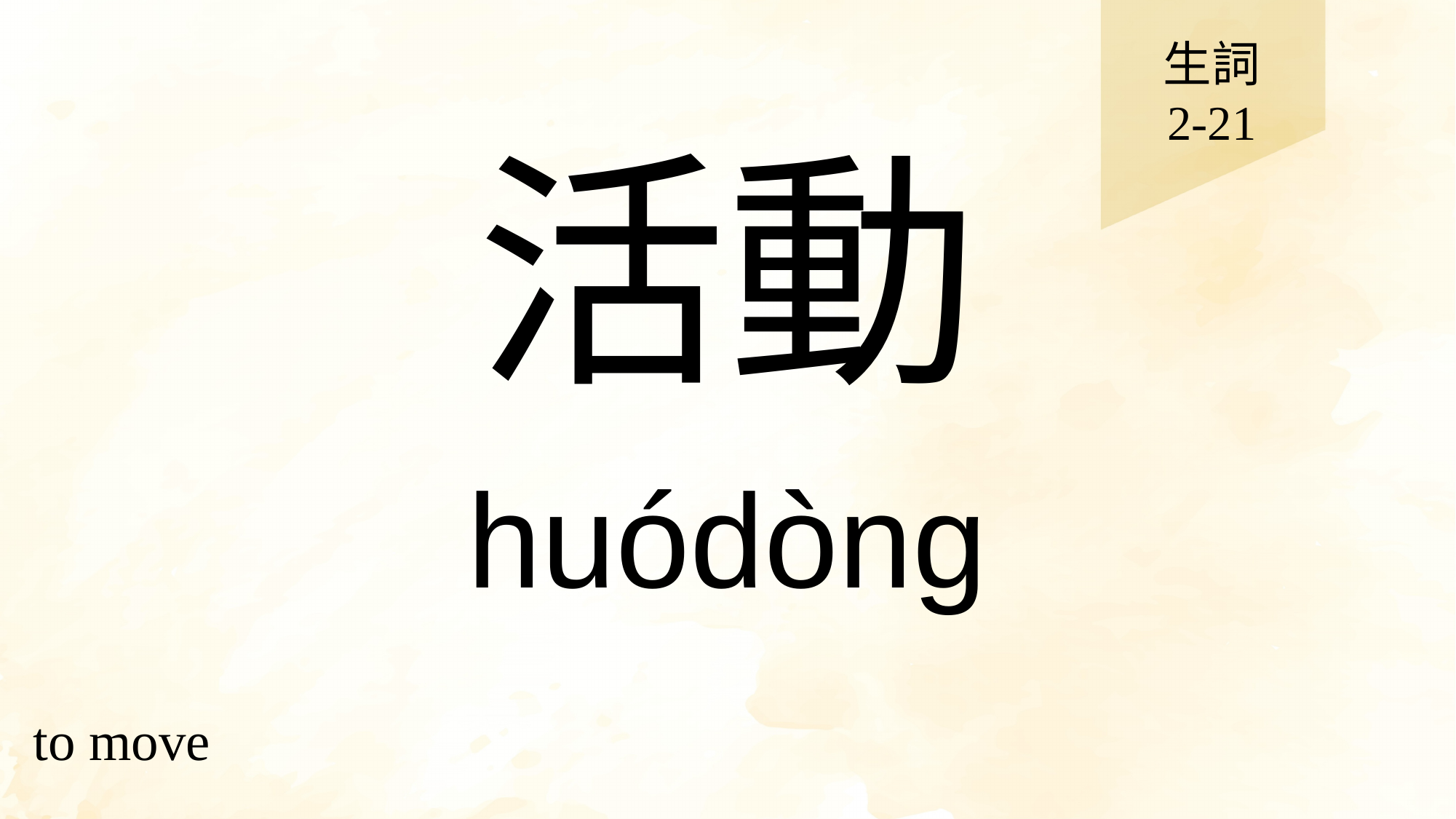

生詞
2-21
# 活動
huódòng
to move